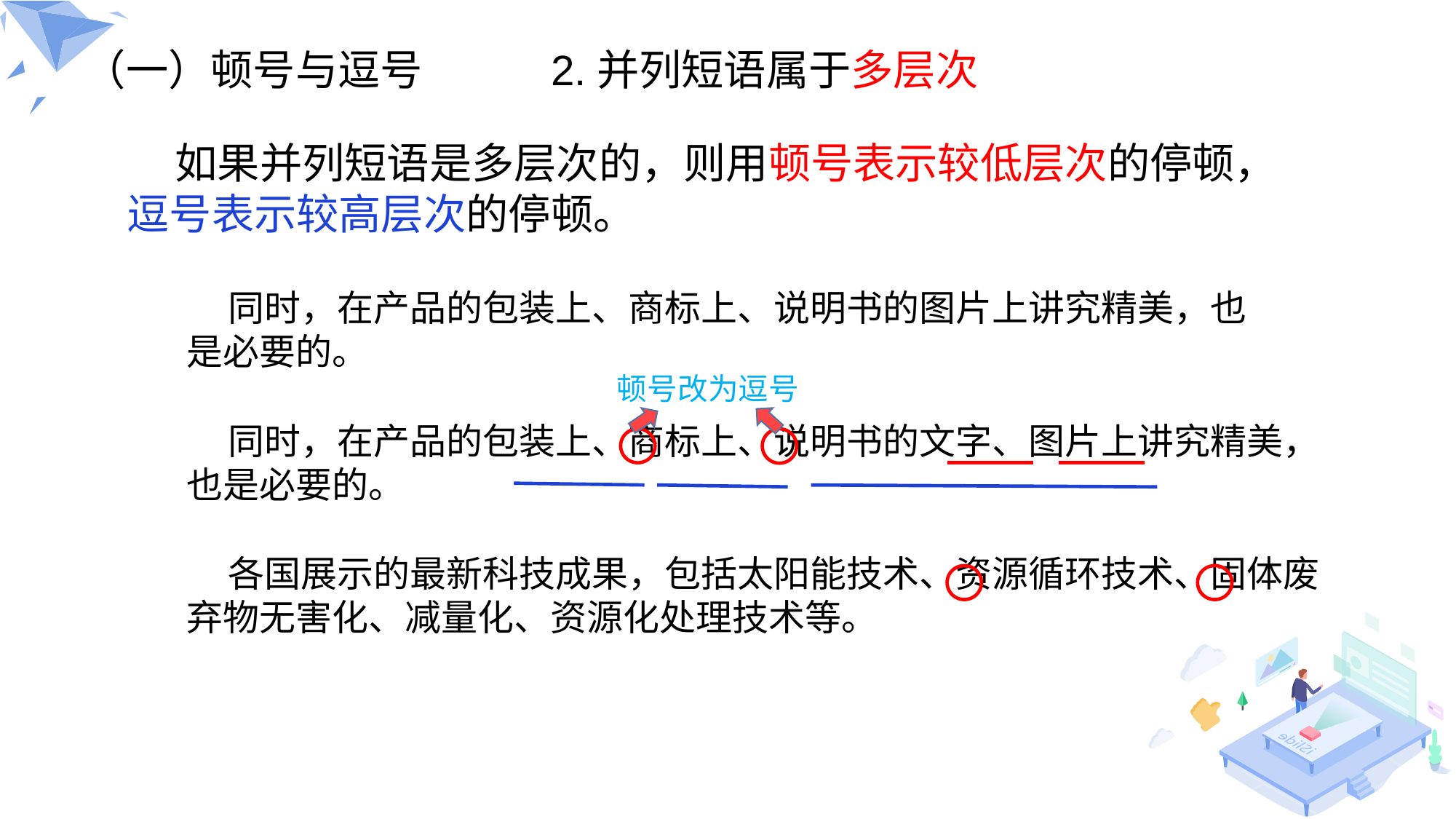

（一）顿号与逗号
2.并列短语属于多层次
    如果并列短语是多层次的，则用顿号表示较低层次的停顿，
逗号表示较高层次的停顿。
    同时，在产品的包装上、商标上、说明书的图片上讲究精美，也是必要的。
顿号改为逗号

    同时，在产品的包装上、商标上、说明书的文字、图片上讲究精美，也是必要的。

    各国展示的最新科技成果，包括太阳能技术、资源循环技术、固体废弃物无害化、减量化、资源化处理技术等。